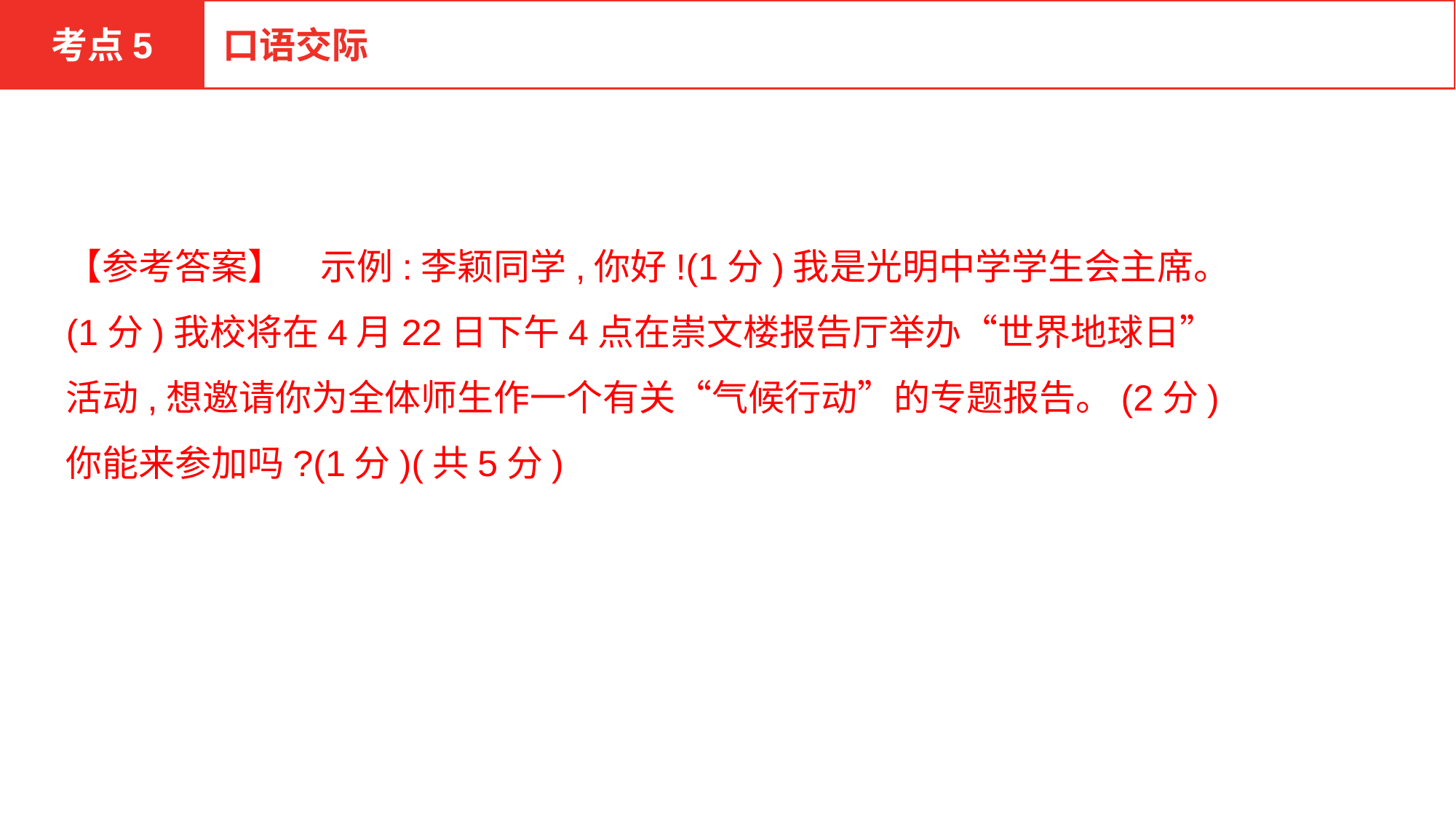

考点5
口语交际
【参考答案】　示例:李颖同学,你好!(1分)我是光明中学学生会主席。(1分)我校将在4月22日下午4点在崇文楼报告厅举办“世界地球日”活动,想邀请你为全体师生作一个有关“气候行动”的专题报告。(2分)你能来参加吗?(1分)(共5分)